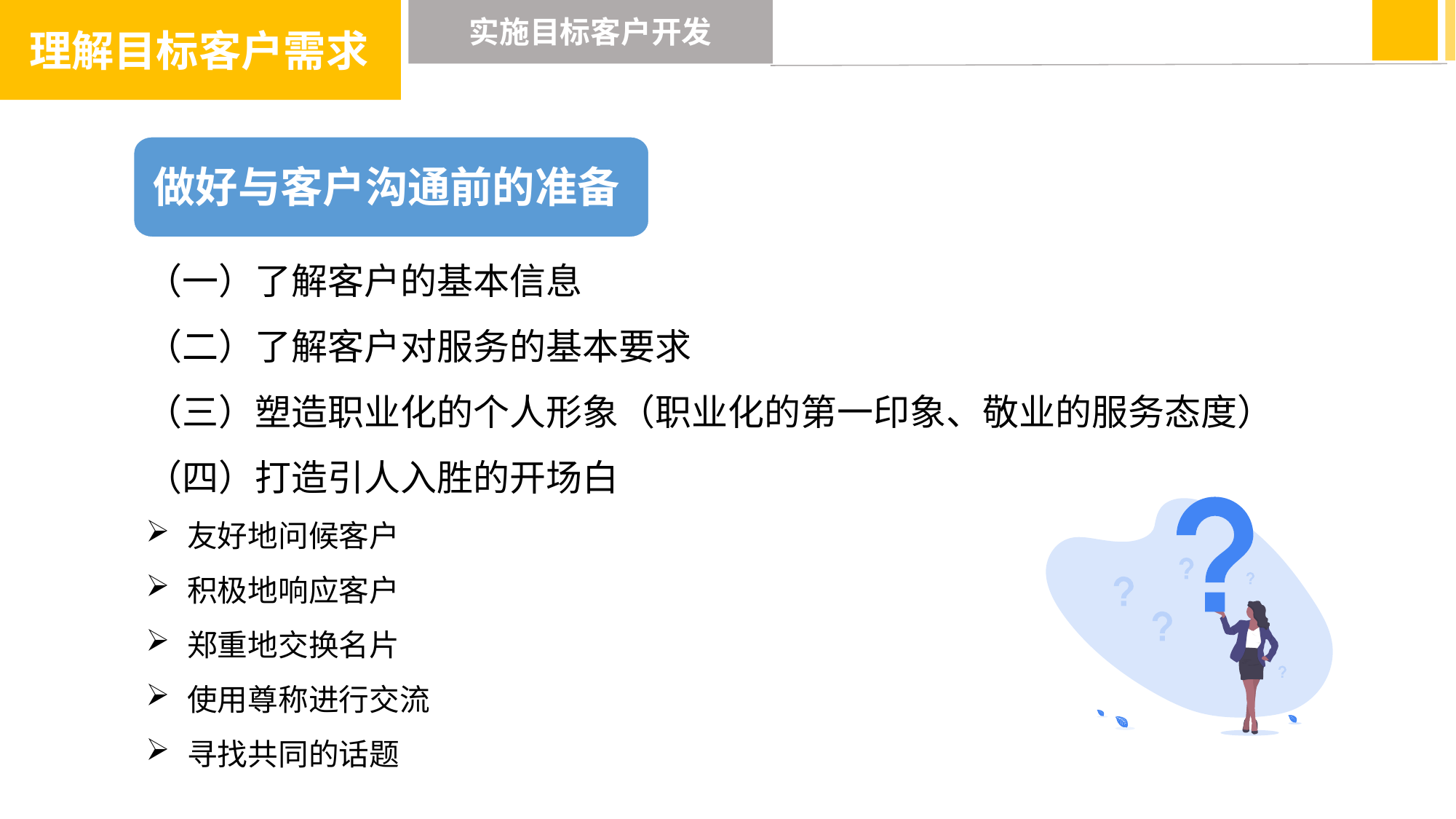

理解目标客户需求

实施目标客户开发

做好与客户沟通前的准备
（一）了解客户的基本信息
（二）了解客户对服务的基本要求
（三）塑造职业化的个人形象（职业化的第一印象、敬业的服务态度）
（四）打造引人入胜的开场白
友好地问候客户
积极地响应客户
郑重地交换名片
使用尊称进行交流
寻找共同的话题